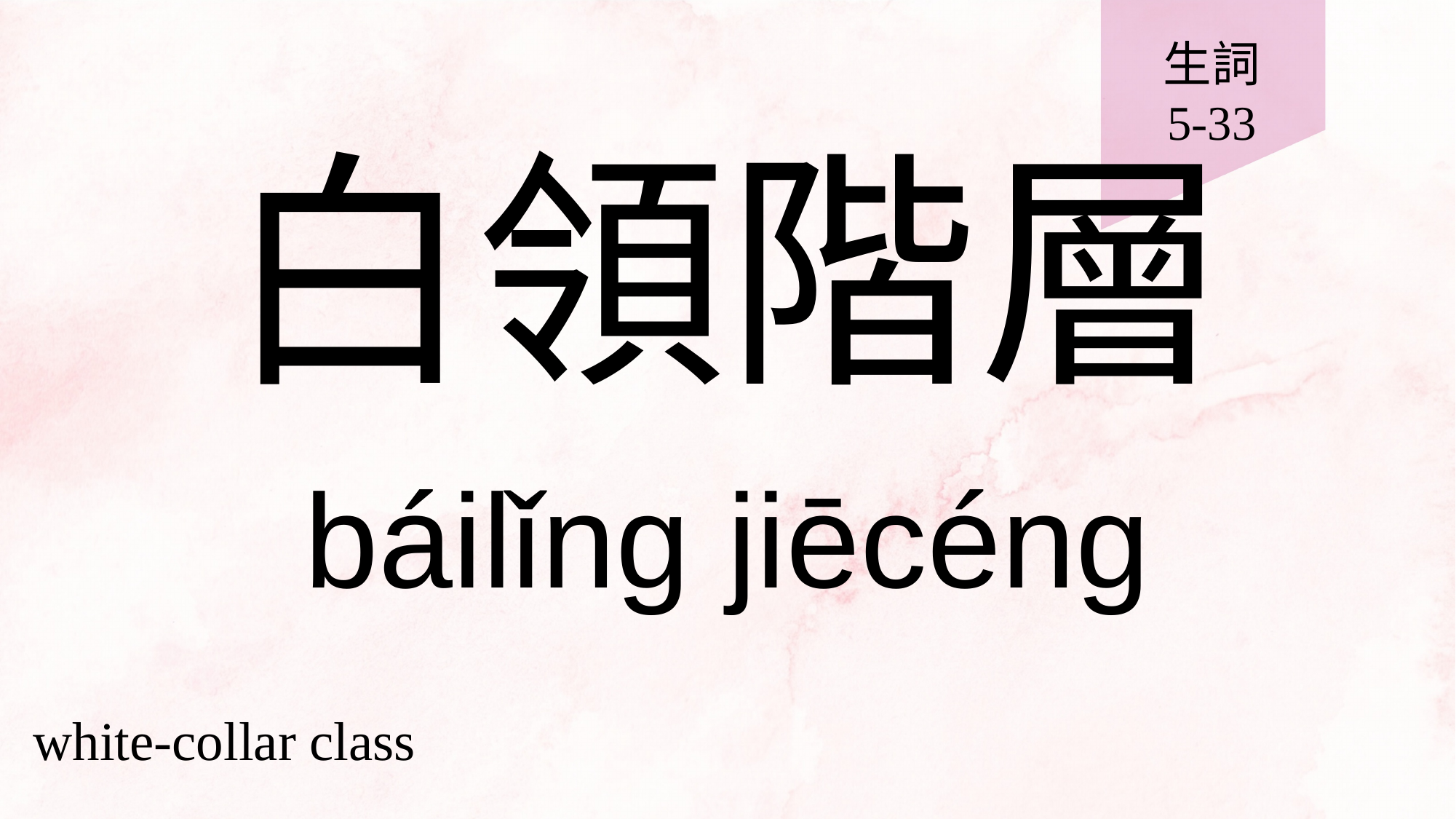

生詞
5-33
# 白領階層
báilǐng jiēcéng
white-collar class